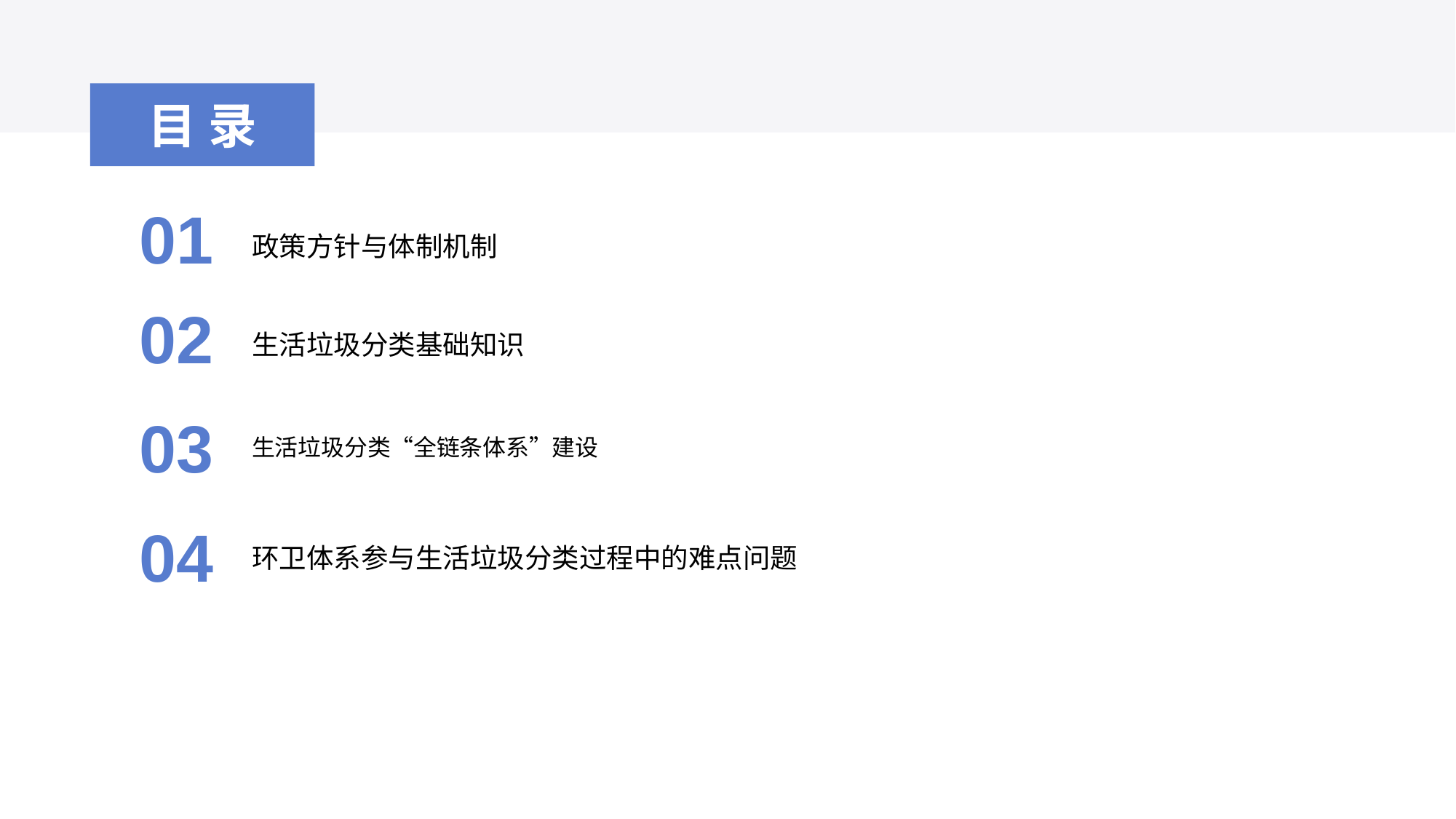

目录
01
政策方针与体制机制
02
生活垃圾分类基础知识
03
生活垃圾分类“全链条体系”建设
04
环卫体系参与生活垃圾分类过程中的难点问题